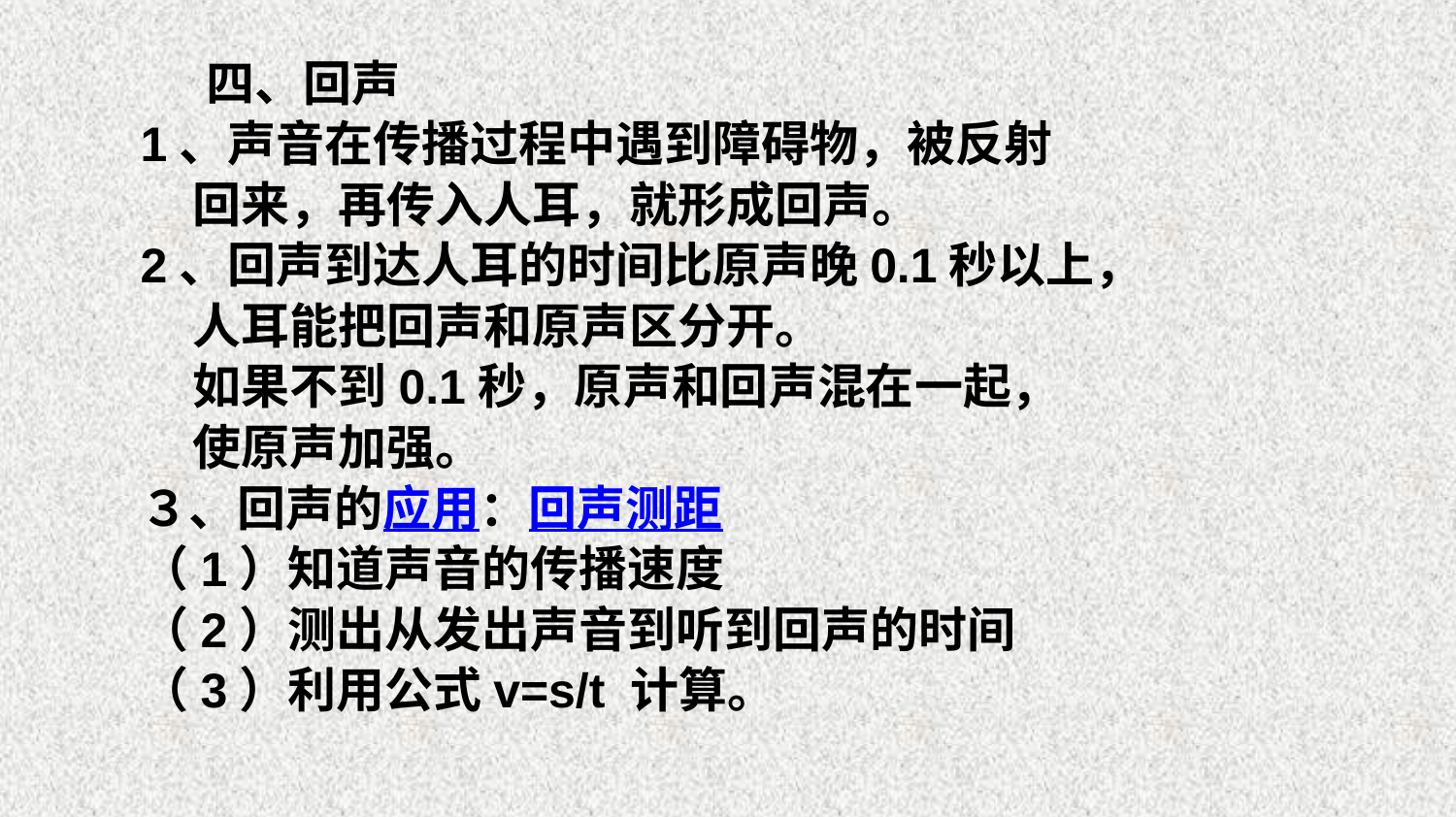

四、回声
1、声音在传播过程中遇到障碍物，被反射
   回来，再传入人耳，就形成回声。
2、回声到达人耳的时间比原声晚0.1秒以上，
   人耳能把回声和原声区分开。
   如果不到0.1秒，原声和回声混在一起，
   使原声加强。
３、回声的应用：回声测距
（1）知道声音的传播速度
（2）测出从发出声音到听到回声的时间
（3）利用公式v=s/t 计算。